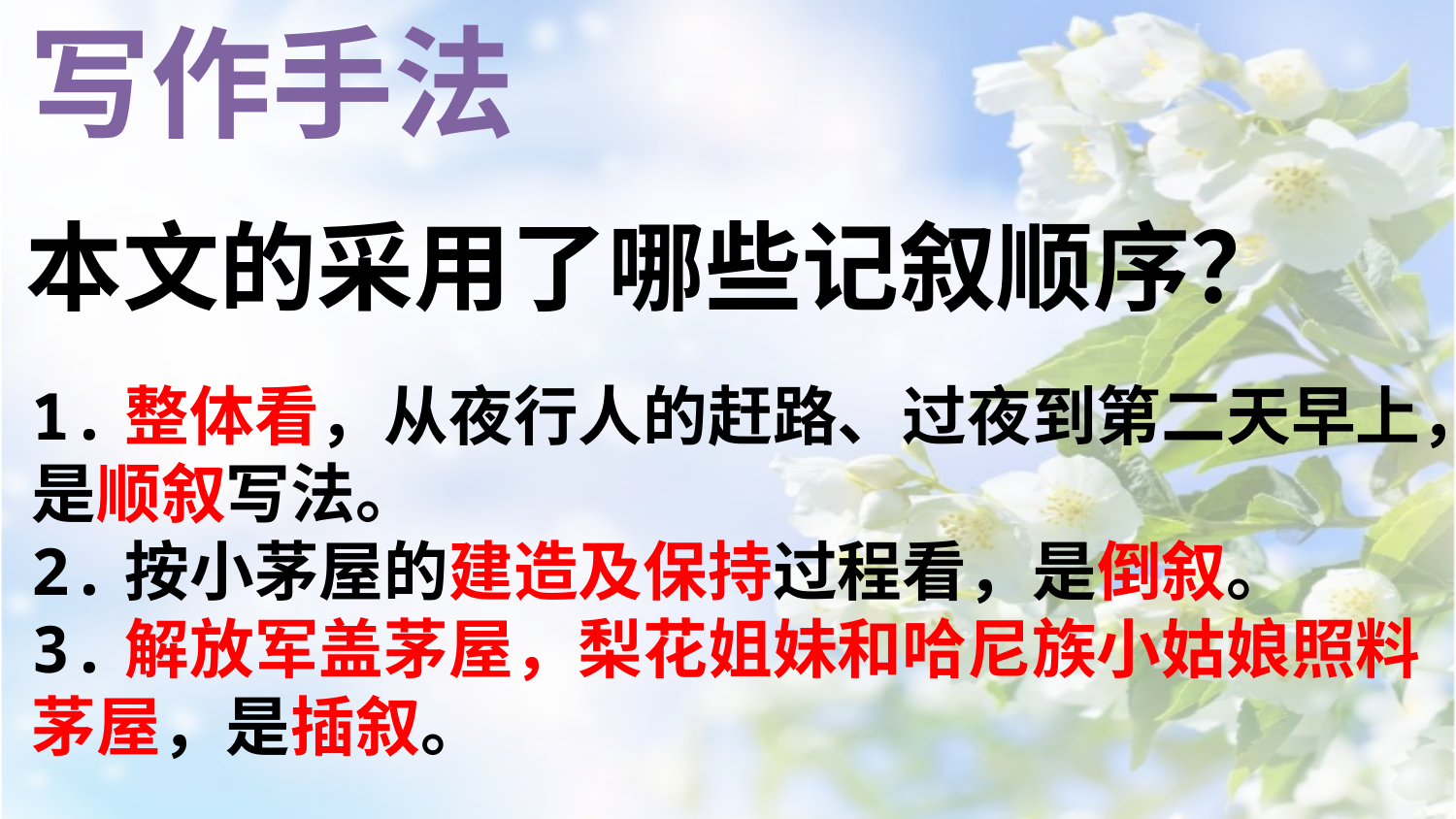

写作手法
本文的采用了哪些记叙顺序？
1.整体看，从夜行人的赶路、过夜到第二天早上，是顺叙写法。
2.按小茅屋的建造及保持过程看，是倒叙。
3.解放军盖茅屋，梨花姐妹和哈尼族小姑娘照料茅屋，是插叙。